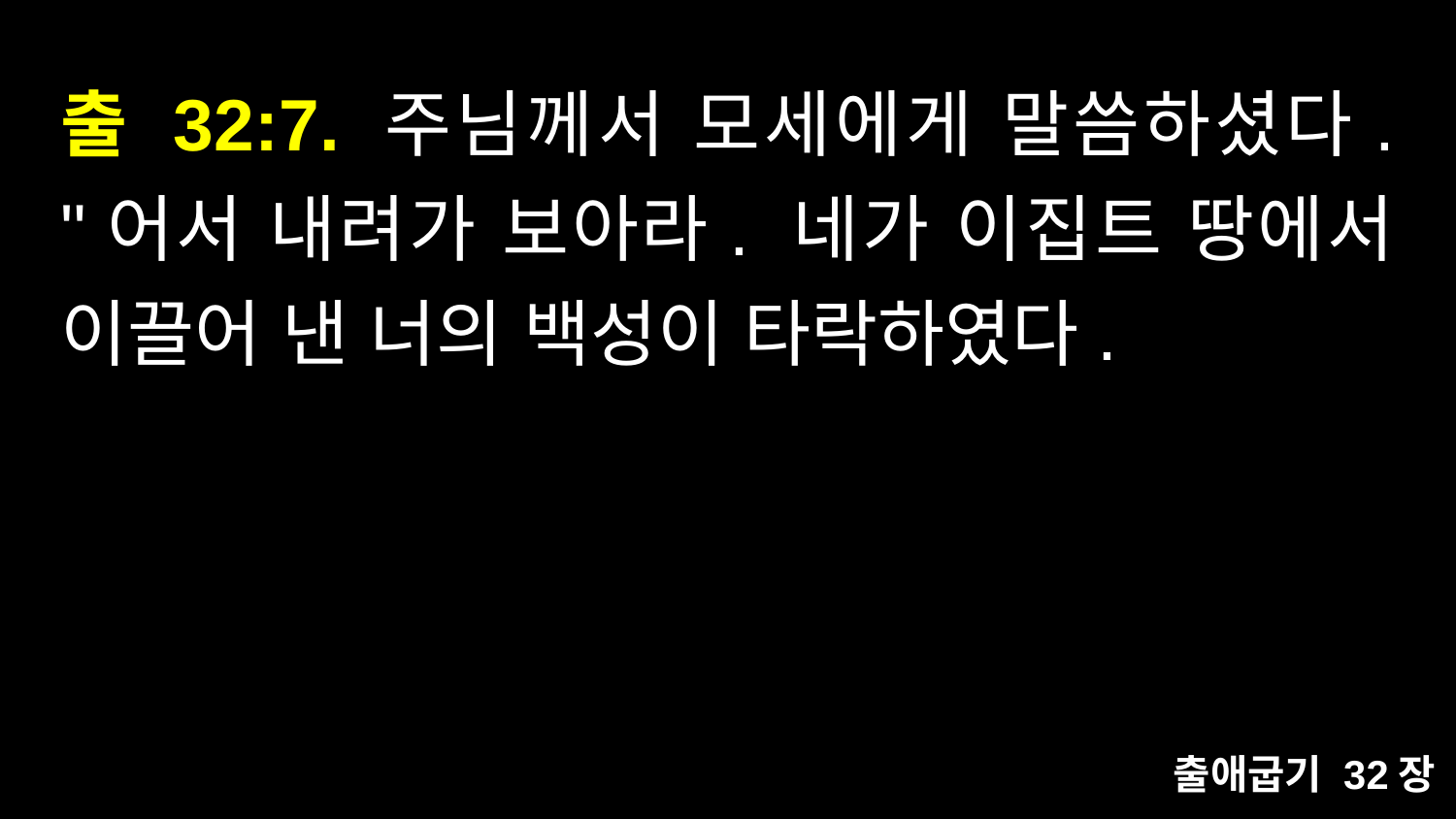

# 출 32:7. 주님께서 모세에게 말씀하셨다. "어서 내려가 보아라. 네가 이집트 땅에서 이끌어 낸 너의 백성이 타락하였다.
출애굽기 32장